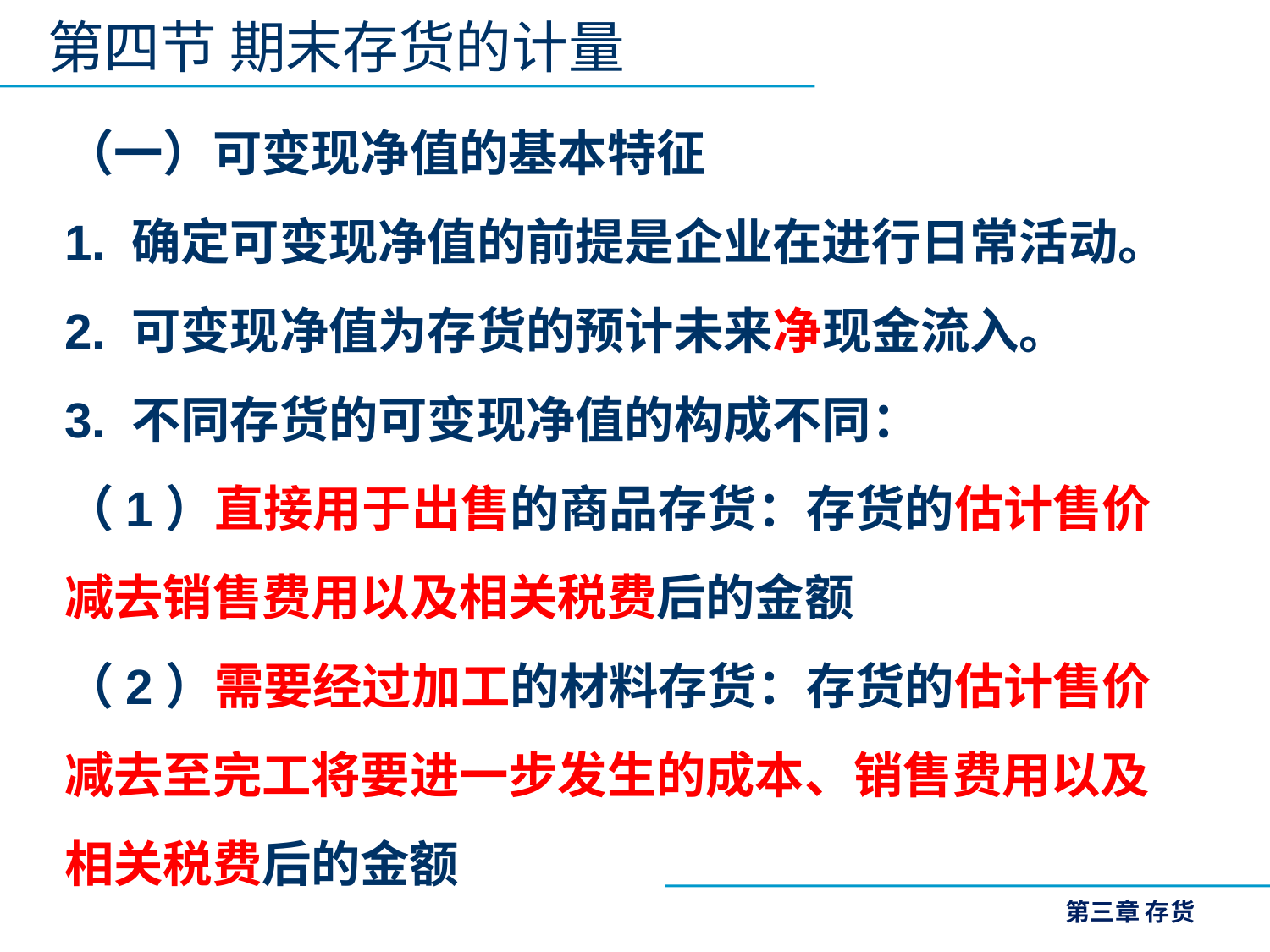

第四节 期末存货的计量
（一）可变现净值的基本特征
1. 确定可变现净值的前提是企业在进行日常活动。
2. 可变现净值为存货的预计未来净现金流入。
3. 不同存货的可变现净值的构成不同：
（1）直接用于出售的商品存货：存货的估计售价减去销售费用以及相关税费后的金额
（2）需要经过加工的材料存货：存货的估计售价减去至完工将要进一步发生的成本、销售费用以及相关税费后的金额